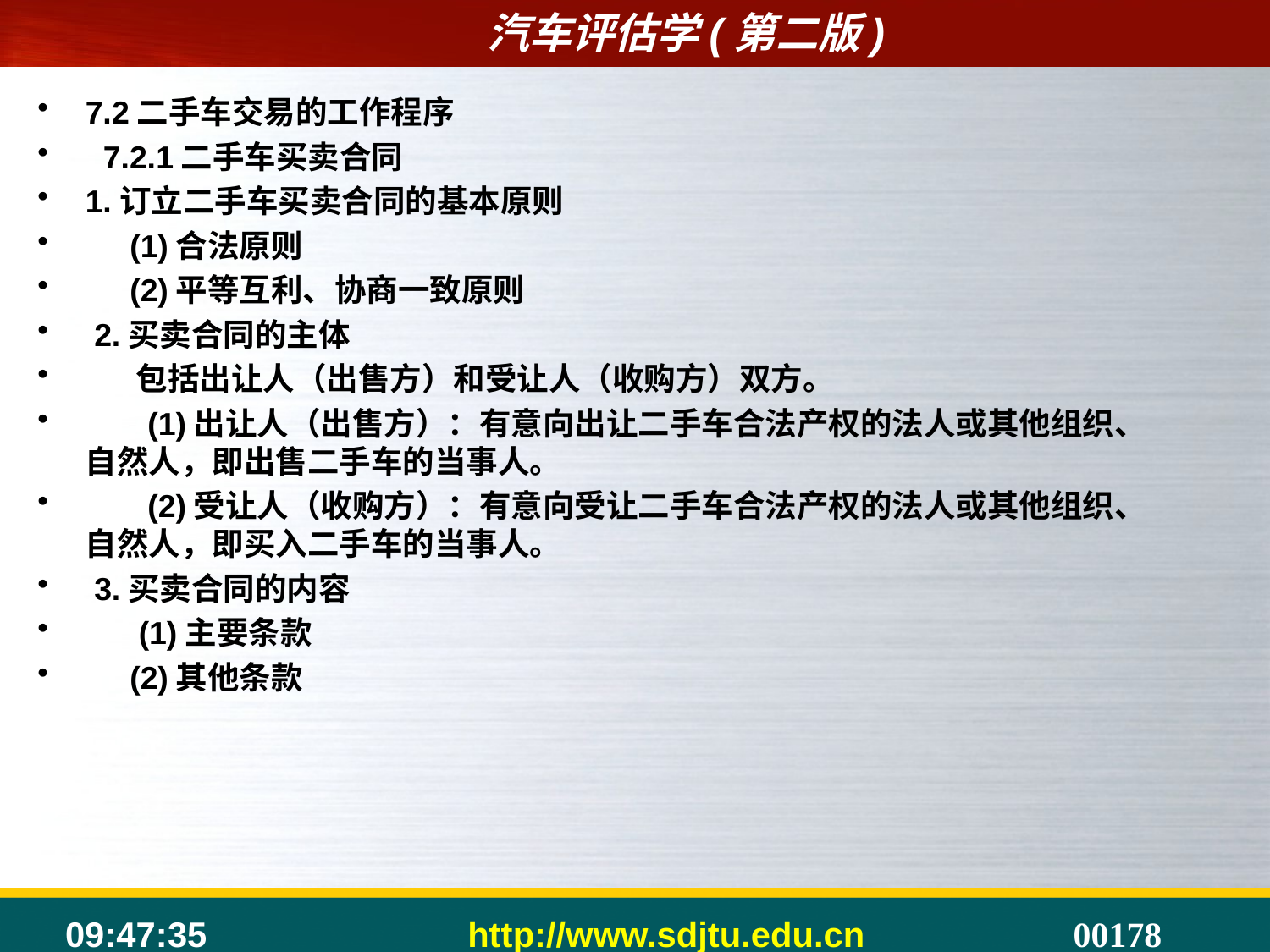

7.2二手车交易的工作程序
  7.2.1二手车买卖合同
1.订立二手车买卖合同的基本原则
     (1)合法原则
     (2)平等互利、协商一致原则
 2.买卖合同的主体
      包括出让人（出售方）和受让人（收购方）双方。
       (1)出让人（出售方）：有意向出让二手车合法产权的法人或其他组织、自然人，即出售二手车的当事人。
       (2)受让人（收购方）：有意向受让二手车合法产权的法人或其他组织、自然人，即买入二手车的当事人。
 3.买卖合同的内容
      (1)主要条款
     (2)其他条款